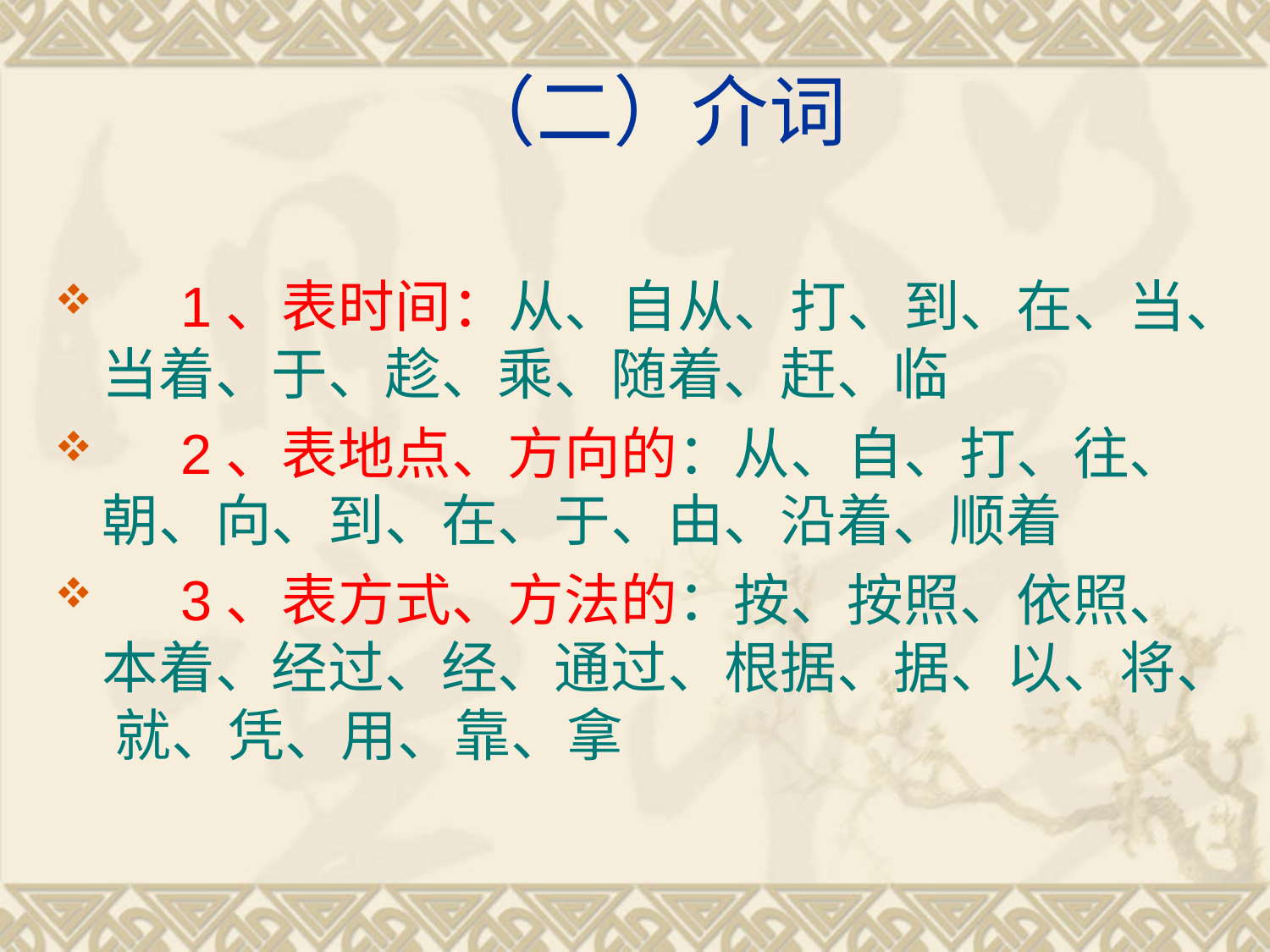

# （二）介词
     1、表时间：从、自从、打、到、在、当、当着、于、趁、乘、随着、赶、临
     2、表地点、方向的：从、自、打、往、朝、向、到、在、于、由、沿着、顺着
     3、表方式、方法的：按、按照、依照、本着、经过、经、通过、根据、据、以、将、 就、凭、用、靠、拿